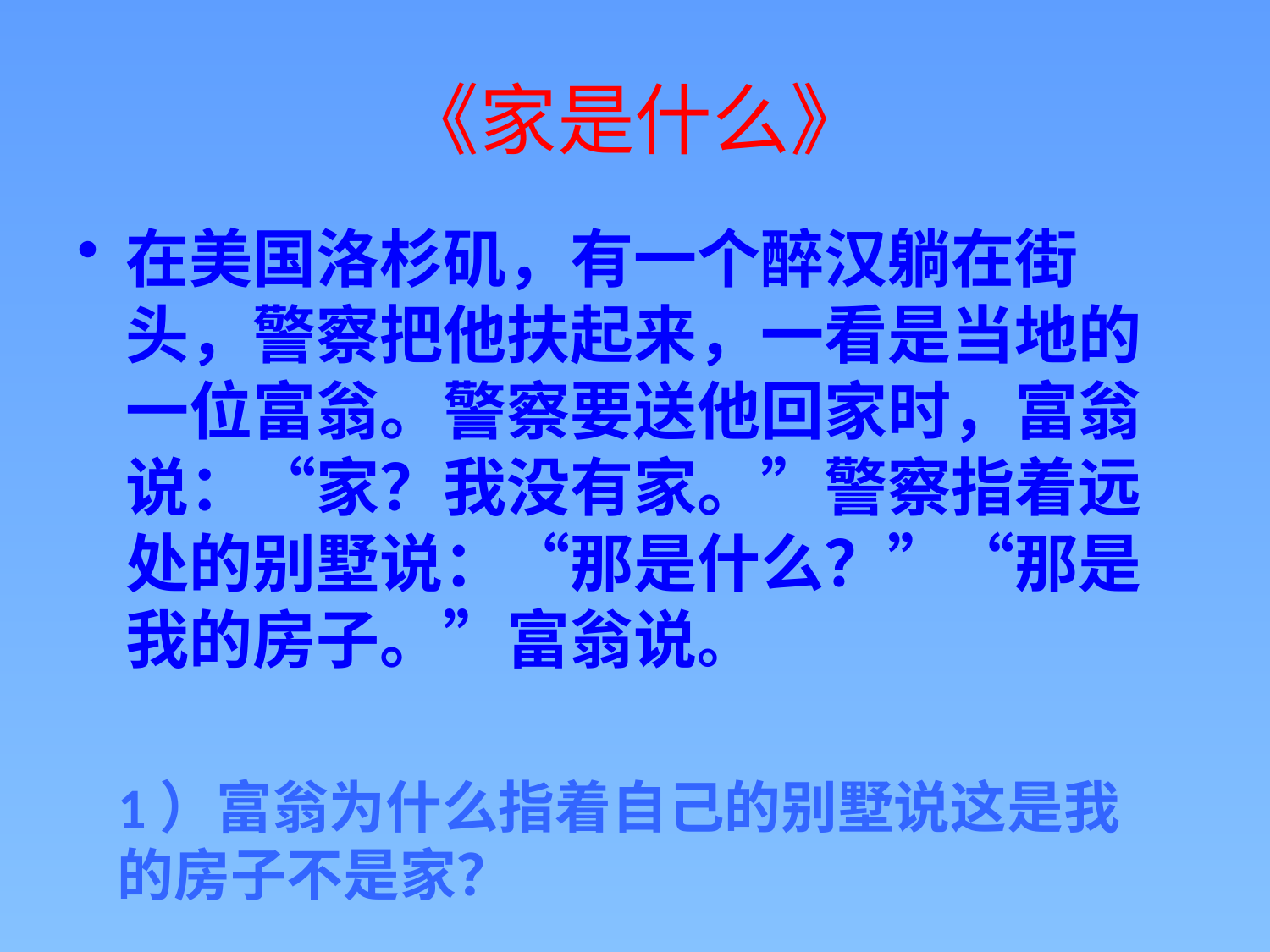

《家是什么》
在美国洛杉矶，有一个醉汉躺在街头，警察把他扶起来，一看是当地的一位富翁。警察要送他回家时，富翁说：“家？我没有家。”警察指着远处的别墅说：“那是什么？”“那是我的房子。”富翁说。
1）富翁为什么指着自己的别墅说这是我的房子不是家？